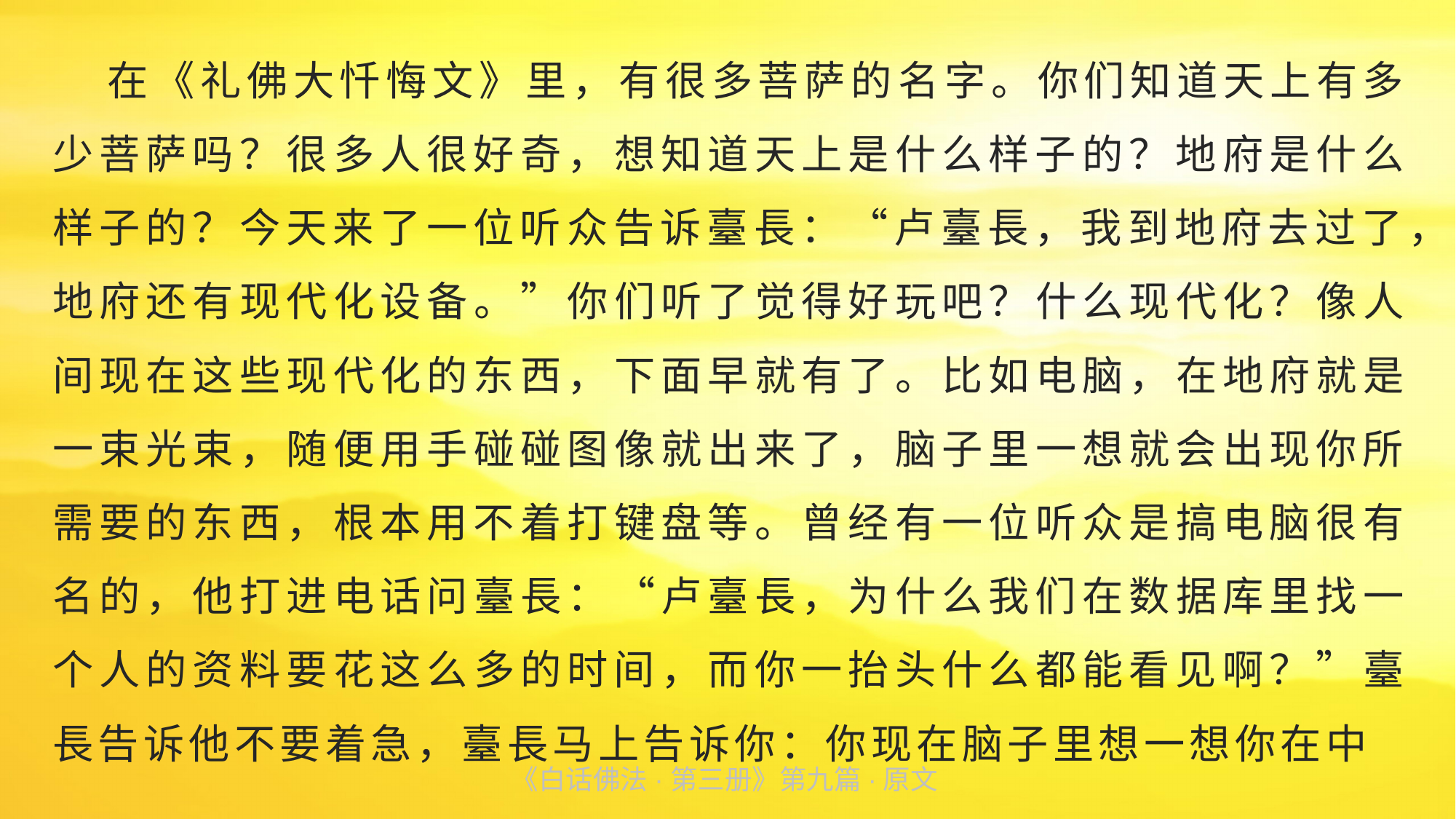

在《礼佛大忏悔文》里，有很多菩萨的名字。你们知道天上有多少菩萨吗？很多人很好奇，想知道天上是什么样子的？地府是什么样子的？今天来了一位听众告诉臺長：“卢臺長，我到地府去过了，地府还有现代化设备。”你们听了觉得好玩吧？什么现代化？像人间现在这些现代化的东西，下面早就有了。比如电脑，在地府就是一束光束，随便用手碰碰图像就出来了，脑子里一想就会出现你所需要的东西，根本用不着打键盘等。曾经有一位听众是搞电脑很有名的，他打进电话问臺長：“卢臺長，为什么我们在数据库里找一个人的资料要花这么多的时间，而你一抬头什么都能看见啊？”臺長告诉他不要着急，臺長马上告诉你：你现在脑子里想一想你在中
《白话佛法·第三册》第九篇·原文